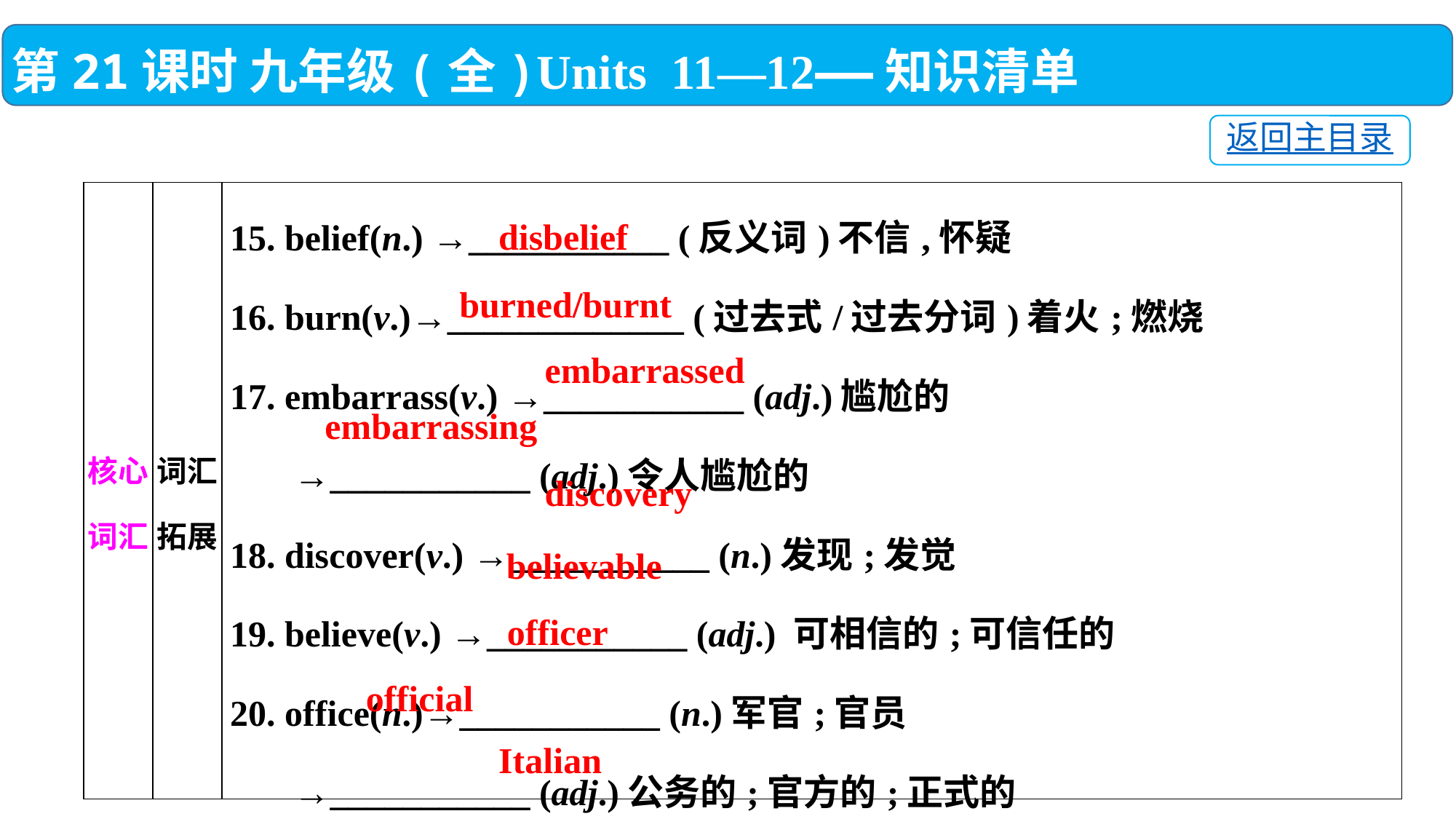

第21课时 九年级(全)Units  11—12——知识清单
返回主目录
| 核心词汇 | 词汇拓展 | 15. belief(n.) →\_\_\_\_\_\_\_\_\_\_\_ (反义词)不信,怀疑 16. burn(v.)→\_\_\_\_\_\_\_\_\_\_\_\_\_ (过去式/过去分词)着火;燃烧 17. embarrass(v.) →\_\_\_\_\_\_\_\_\_\_\_ (adj.)尴尬的 →\_\_\_\_\_\_\_\_\_\_\_ (adj.)令人尴尬的 18. discover(v.) →\_\_\_\_\_\_\_\_\_\_\_ (n.)发现;发觉 19. believe(v.) →\_\_\_\_\_\_\_\_\_\_\_ (adj.) 可相信的;可信任的 20. office(n.)→\_\_\_\_\_\_\_\_\_\_\_ (n.)军官;官员 →\_\_\_\_\_\_\_\_\_\_\_ (adj.)公务的;官方的;正式的 21. Italy(n.) → \_\_\_\_\_\_\_\_\_\_\_ (adj.)意大利(人)的 (n.)意大利人 |
| --- | --- | --- |
disbelief

burned/burnt
embarrassed
embarrassing
discovery
believable
officer
official
Italian